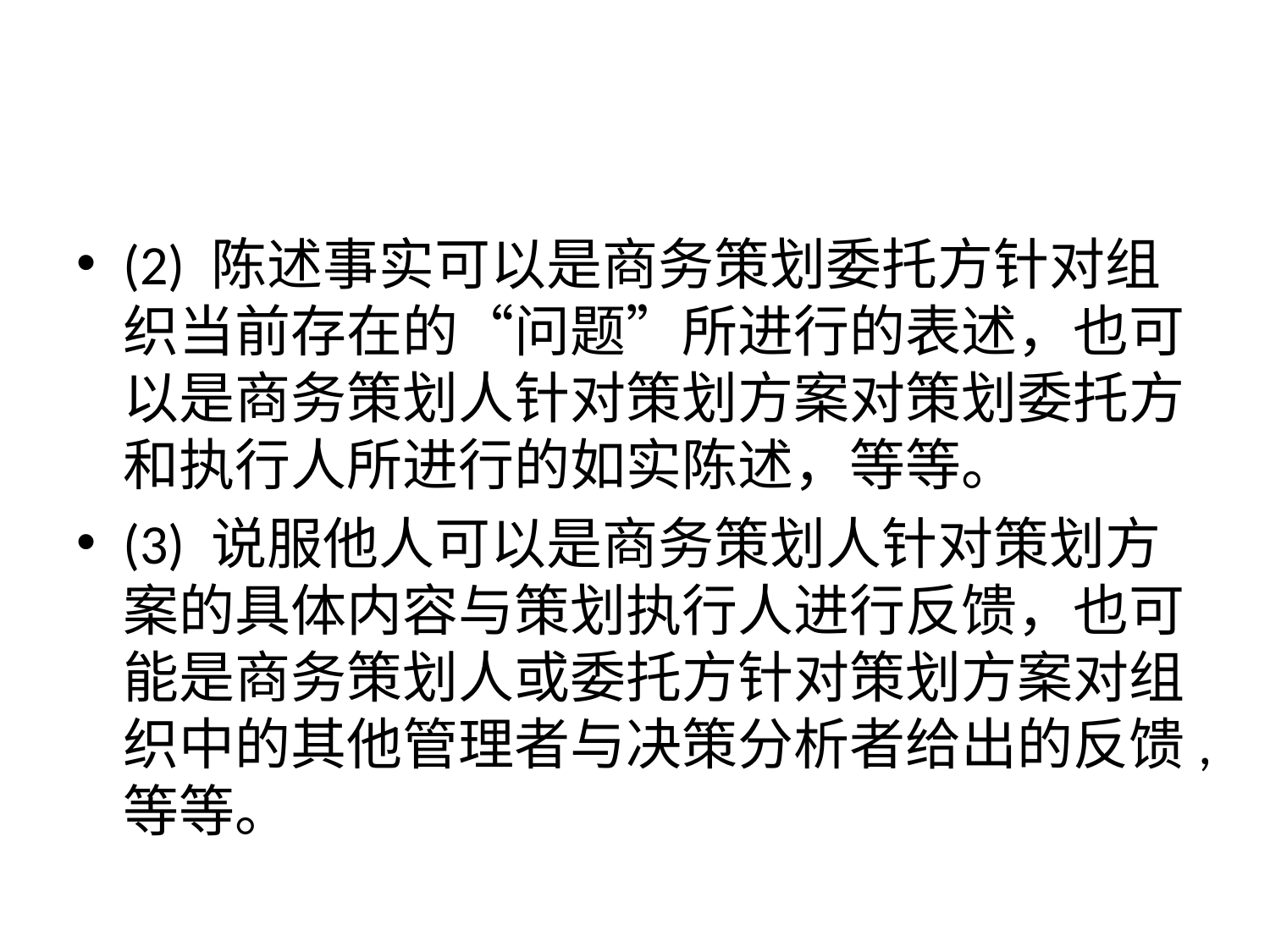

#
(2) 陈述事实可以是商务策划委托方针对组织当前存在的“问题”所进行的表述，也可以是商务策划人针对策划方案对策划委托方和执行人所进行的如实陈述，等等。
(3) 说服他人可以是商务策划人针对策划方案的具体内容与策划执行人进行反馈，也可能是商务策划人或委托方针对策划方案对组织中的其他管理者与决策分析者给出的反馈,等等。